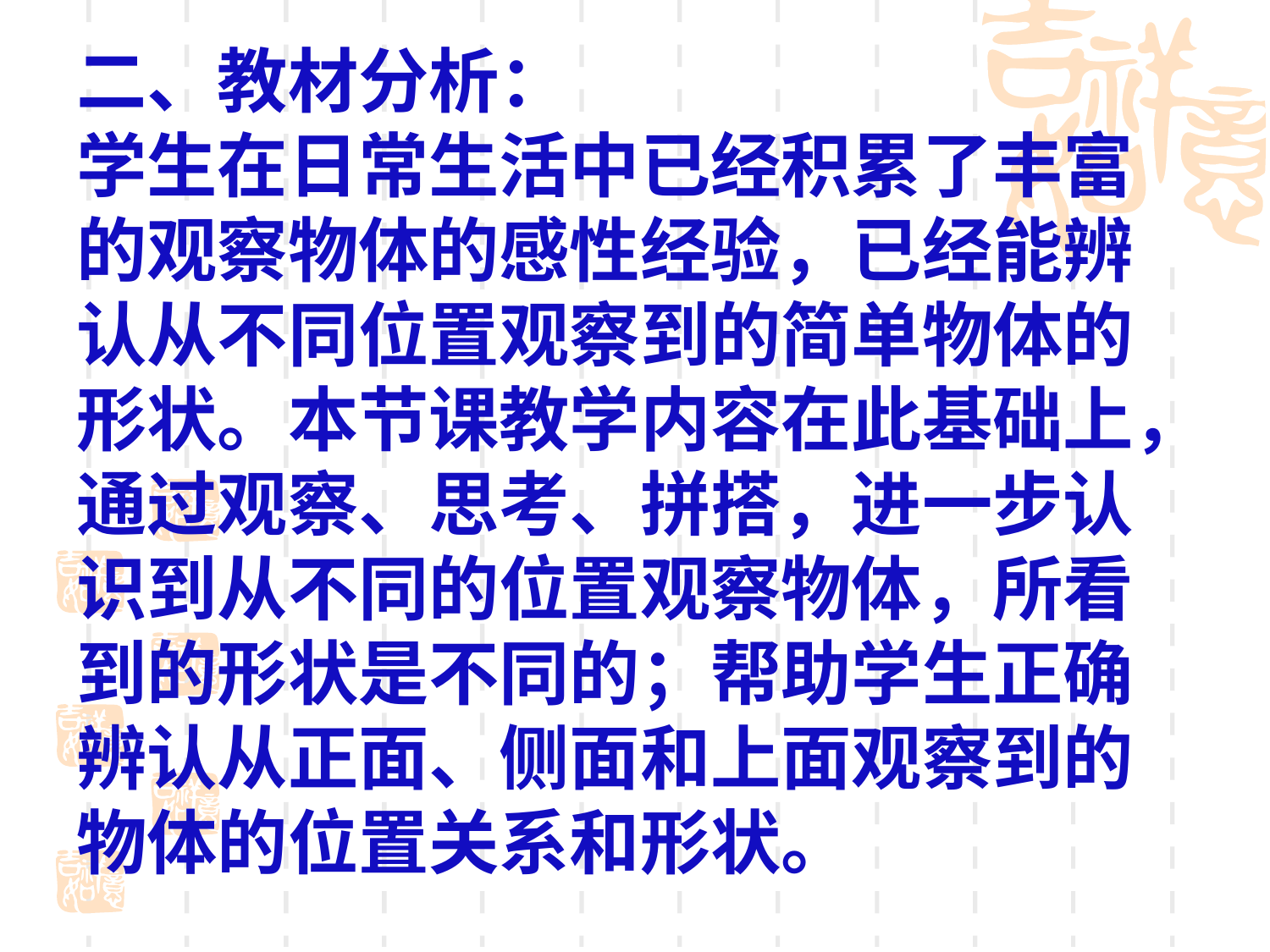

二、教材分析：
学生在日常生活中已经积累了丰富的观察物体的感性经验，已经能辨认从不同位置观察到的简单物体的形状。本节课教学内容在此基础上，通过观察、思考、拼搭，进一步认识到从不同的位置观察物体，所看到的形状是不同的；帮助学生正确辨认从正面、侧面和上面观察到的物体的位置关系和形状。